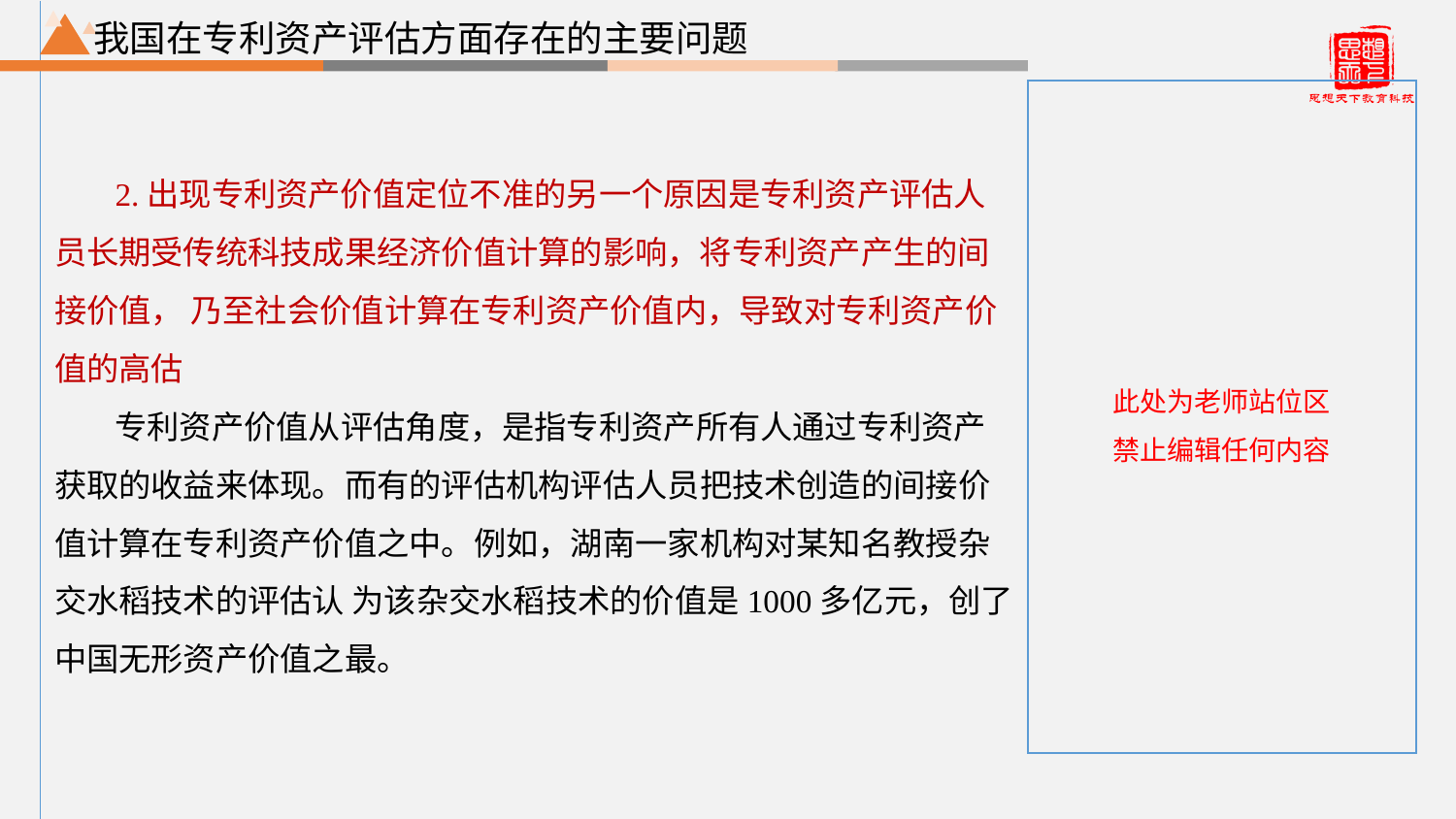

我国在专利资产评估方面存在的主要问题
2.出现专利资产价值定位不准的另一个原因是专利资产评估人 员长期受传统科技成果经济价值计算的影响，将专利资产产生的间接价值， 乃至社会价值计算在专利资产价值内，导致对专利资产价值的高估
专利资产价值从评估角度，是指专利资产所有人通过专利资产获取的收益来体现。而有的评估机构评估人员把技术创造的间接价值计算在专利资产价值之中。例如，湖南一家机构对某知名教授杂交水稻技术的评估认 为该杂交水稻技术的价值是1000多亿元，创了中国无形资产价值之最。
131